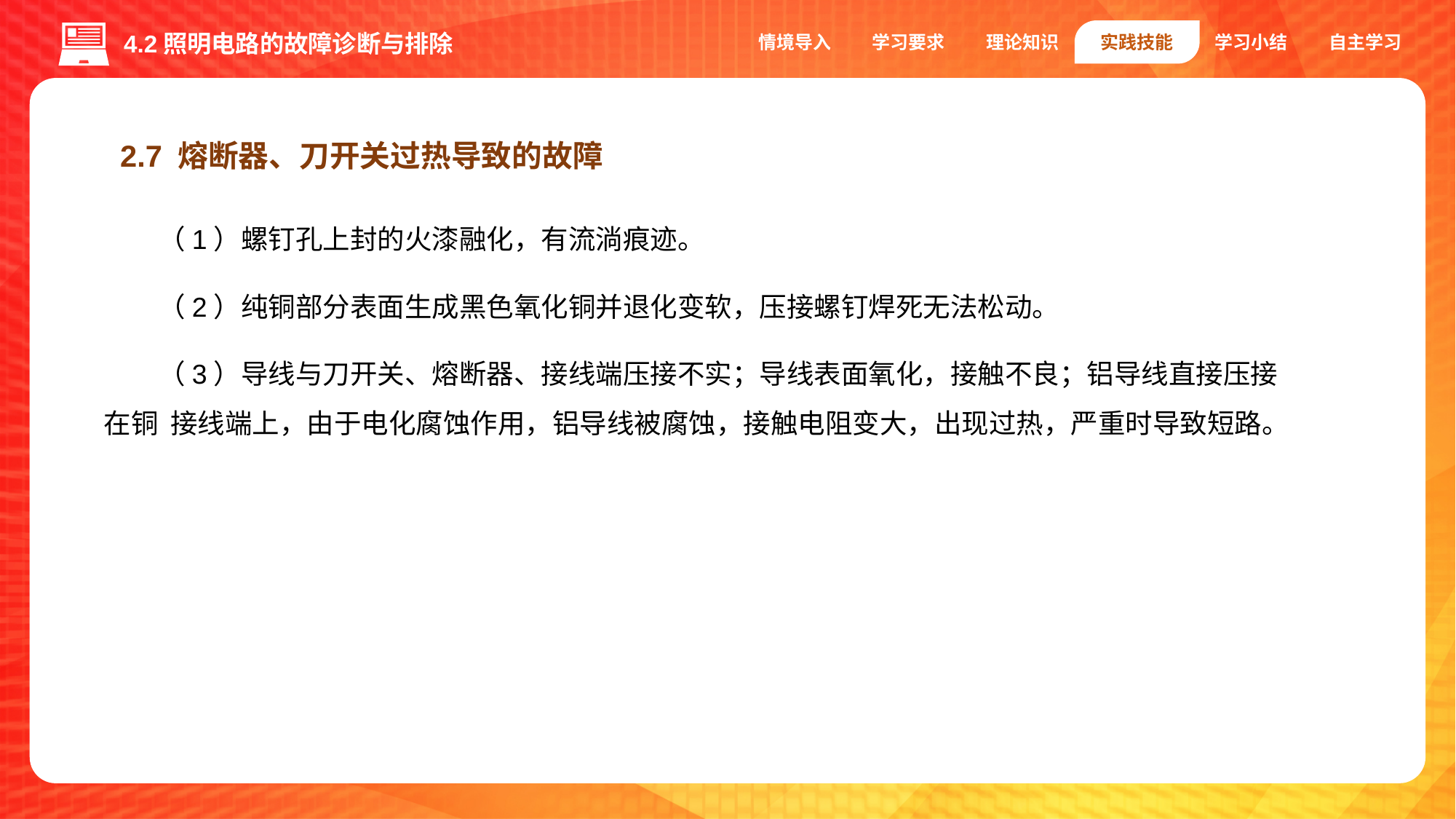

情境导入
学习要求
理论知识
实践技能
学习小结
自主学习

4.2照明电路的故障诊断与排除
2.7 熔断器、刀开关过热导致的故障
（1）螺钉孔上封的火漆融化，有流淌痕迹。
（2）纯铜部分表面生成黑色氧化铜并退化变软，压接螺钉焊死无法松动。
（3）导线与刀开关、熔断器、接线端压接不实；导线表面氧化，接触不良；铝导线直接压接在铜  接线端上，由于电化腐蚀作用，铝导线被腐蚀，接触电阻变大，出现过热，严重时导致短路。